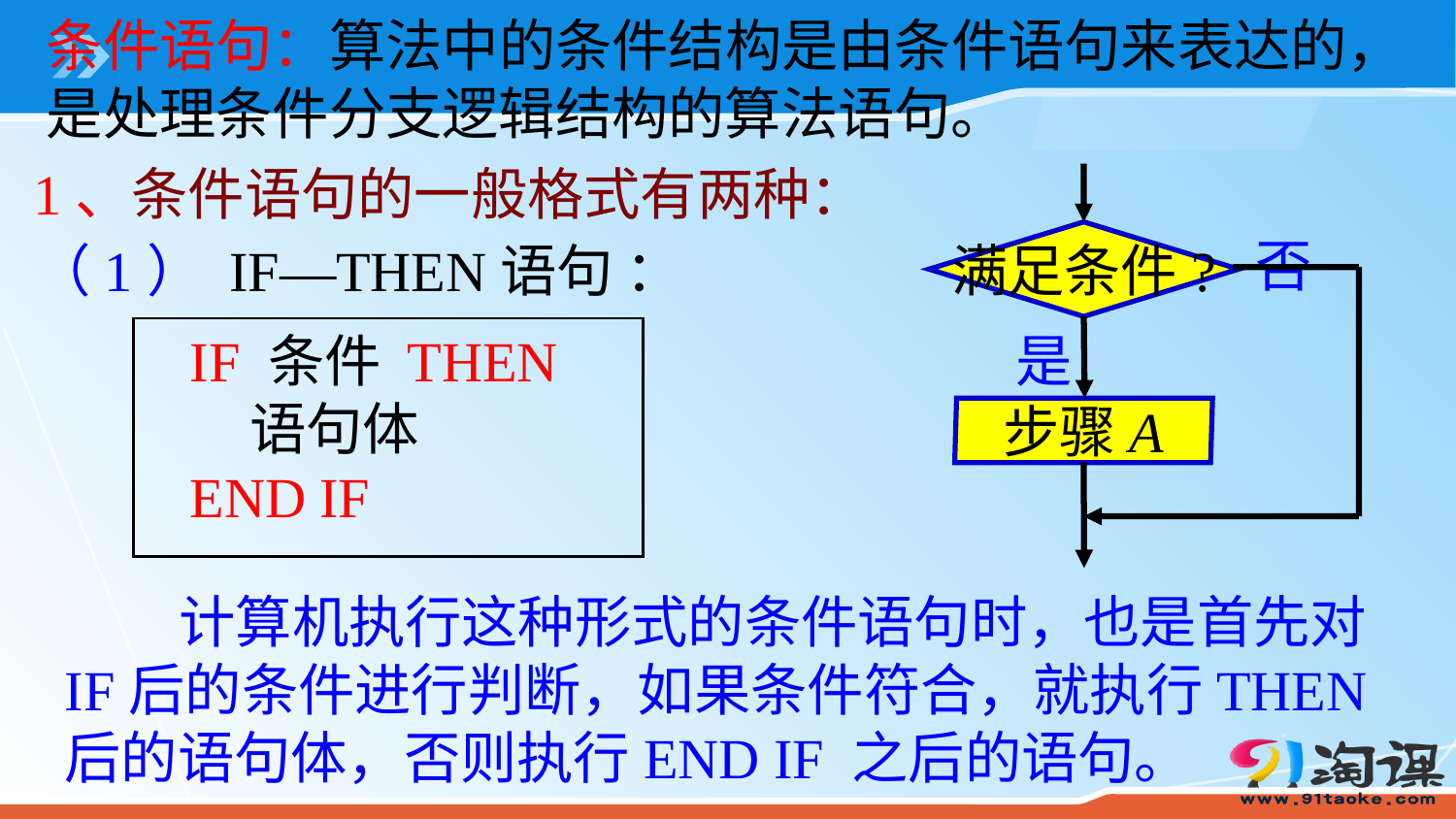

条件语句：算法中的条件结构是由条件语句来表达的，是处理条件分支逻辑结构的算法语句。
 1、条件语句的一般格式有两种：
满足条件?
否
（1） IF—THEN语句 ：

是
   IF 条件 THEN
       语句体
   END IF
步骤A

        计算机执行这种形式的条件语句时，也是首先对IF后的条件进行判断，如果条件符合，就执行THEN后的语句体，否则执行END IF 之后的语句。